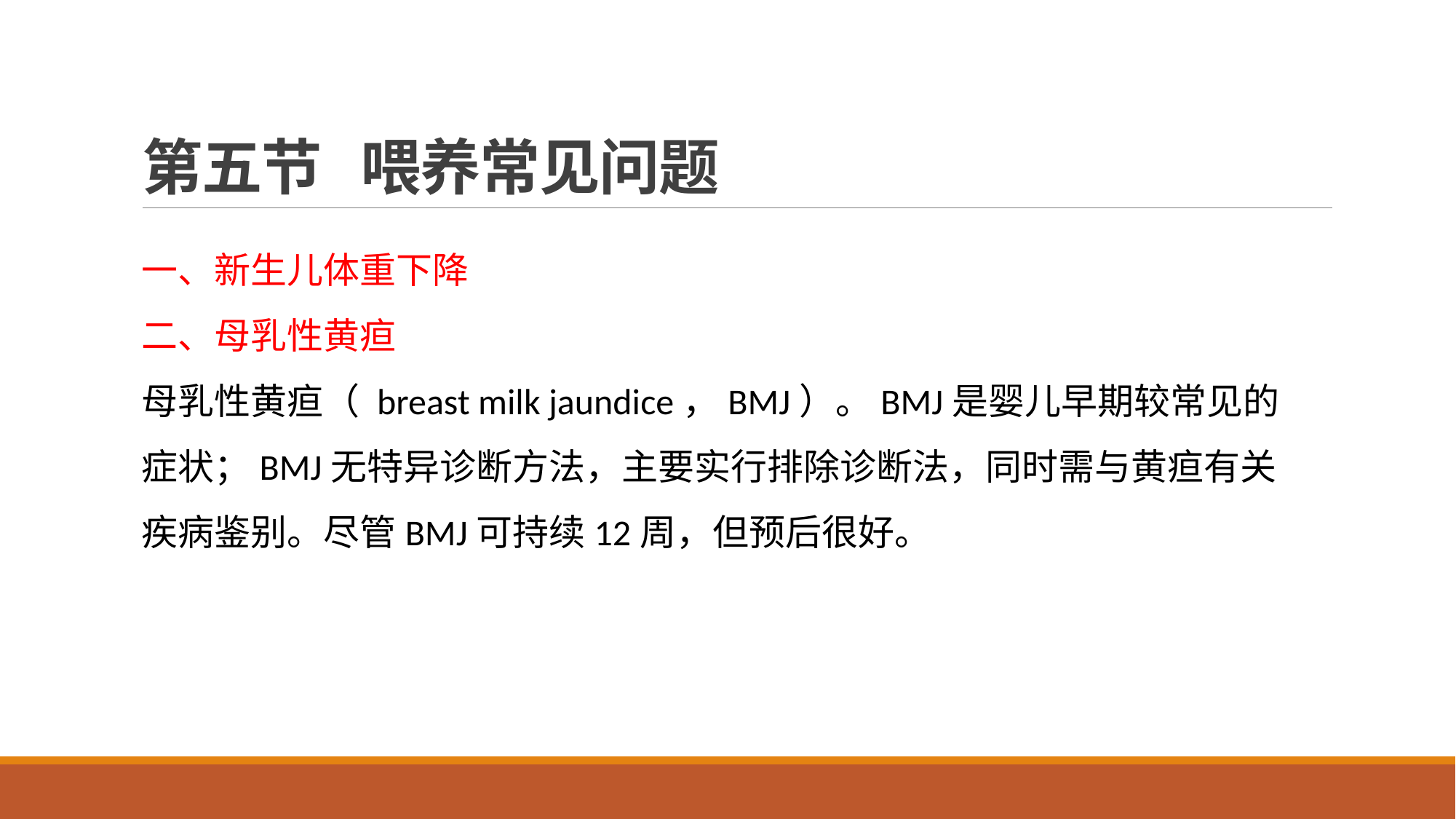

# 第五节   喂养常见问题
一、新生儿体重下降
二、母乳性黄疸
母乳性黄疸（ breast milk jaundice，BMJ）。BMJ是婴儿早期较常见的症状；BMJ无特异诊断方法，主要实行排除诊断法，同时需与黄疸有关疾病鉴别。尽管BMJ可持续12周，但预后很好。